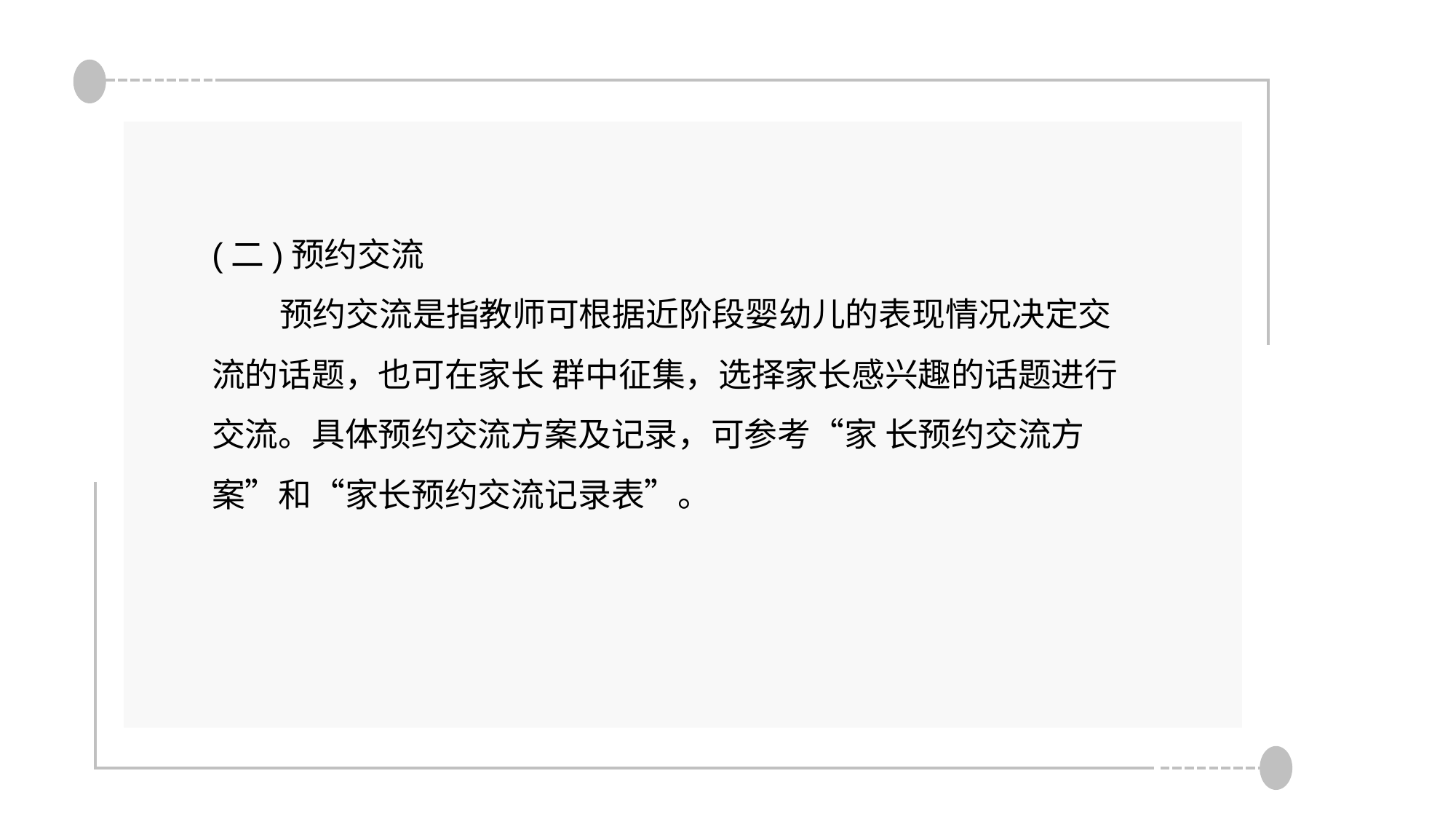

(二)预约交流
        预约交流是指教师可根据近阶段婴幼儿的表现情况决定交流的话题，也可在家长 群中征集，选择家长感兴趣的话题进行交流。具体预约交流方案及记录，可参考“家 长预约交流方案”和“家长预约交流记录表”。